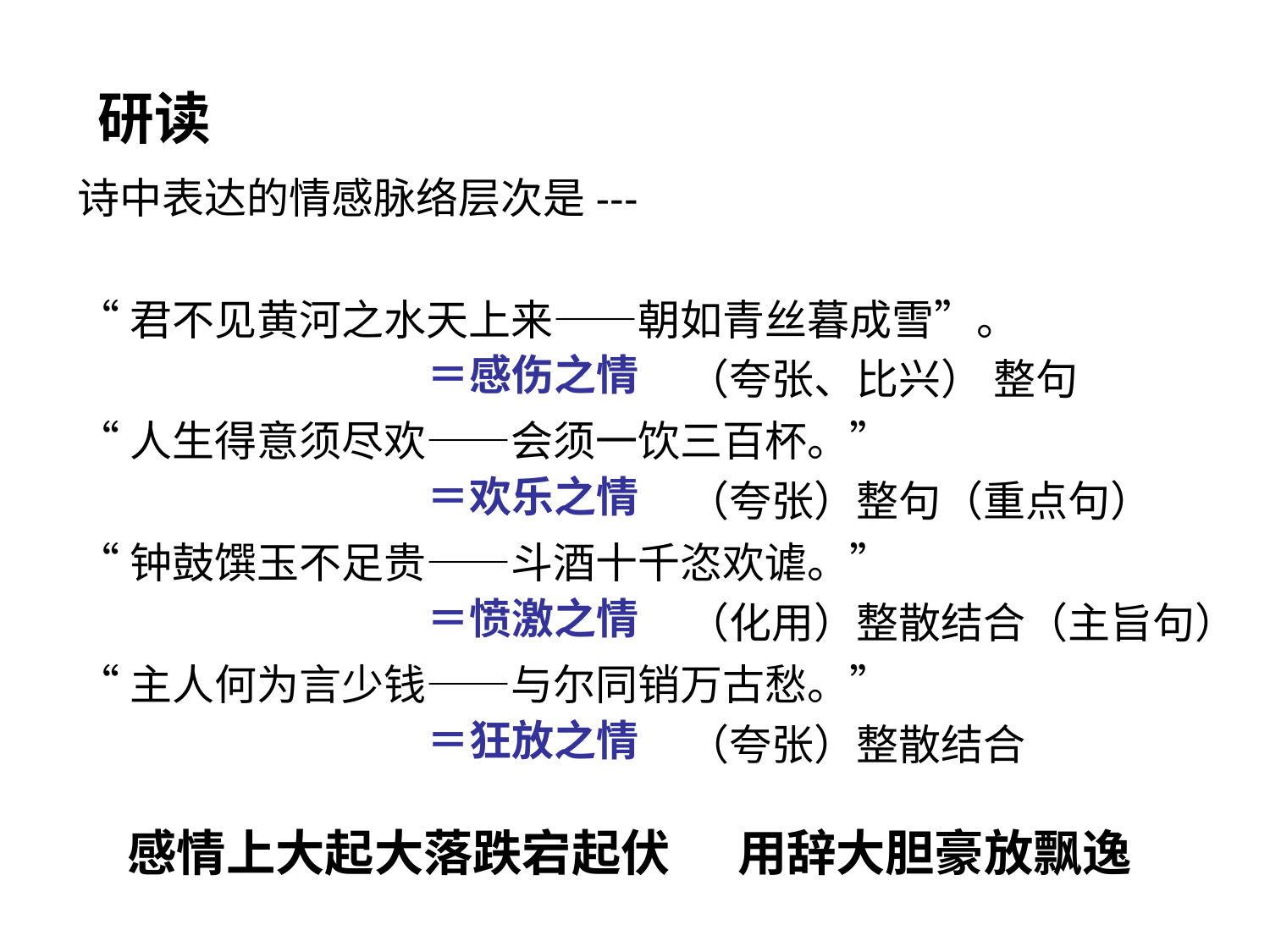

研读
诗中表达的情感脉络层次是---

“君不见黄河之水天上来——朝如青丝暮成雪”。

“人生得意须尽欢——会须一饮三百杯。”

“钟鼓馔玉不足贵——斗酒十千恣欢谑。”

“主人何为言少钱——与尔同销万古愁。”

＝感伤之情

＝欢乐之情

＝愤激之情

＝狂放之情
（夸张、比兴） 整句

（夸张）整句（重点句）

（化用）整散结合（主旨句）

（夸张）整散结合
感情上大起大落跌宕起伏      用辞大胆豪放飘逸